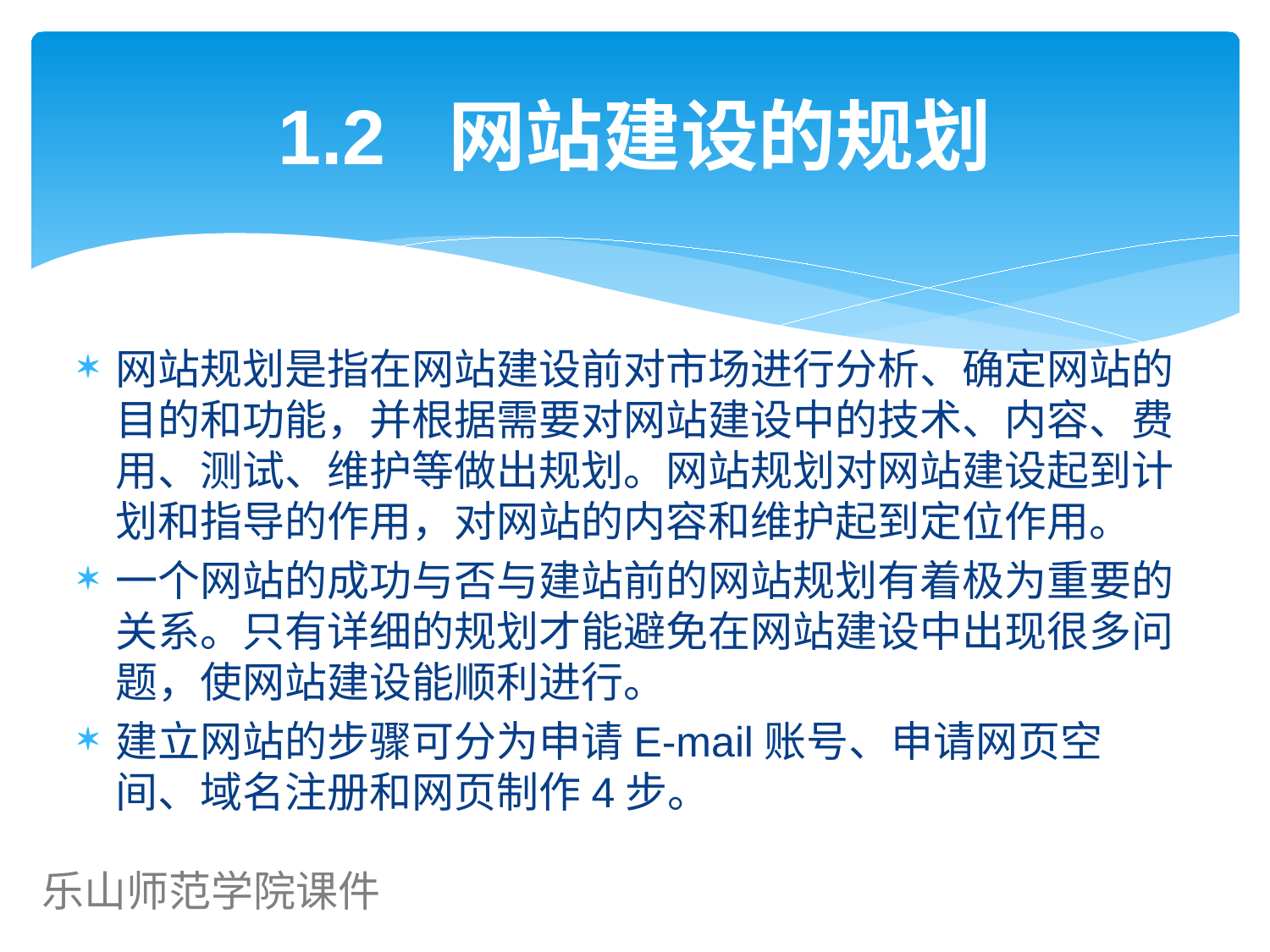

# 1.2  网站建设的规划
网站规划是指在网站建设前对市场进行分析、确定网站的目的和功能，并根据需要对网站建设中的技术、内容、费用、测试、维护等做出规划。网站规划对网站建设起到计划和指导的作用，对网站的内容和维护起到定位作用。
一个网站的成功与否与建站前的网站规划有着极为重要的关系。只有详细的规划才能避免在网站建设中出现很多问题，使网站建设能顺利进行。
建立网站的步骤可分为申请E-mail账号、申请网页空间、域名注册和网页制作4步。